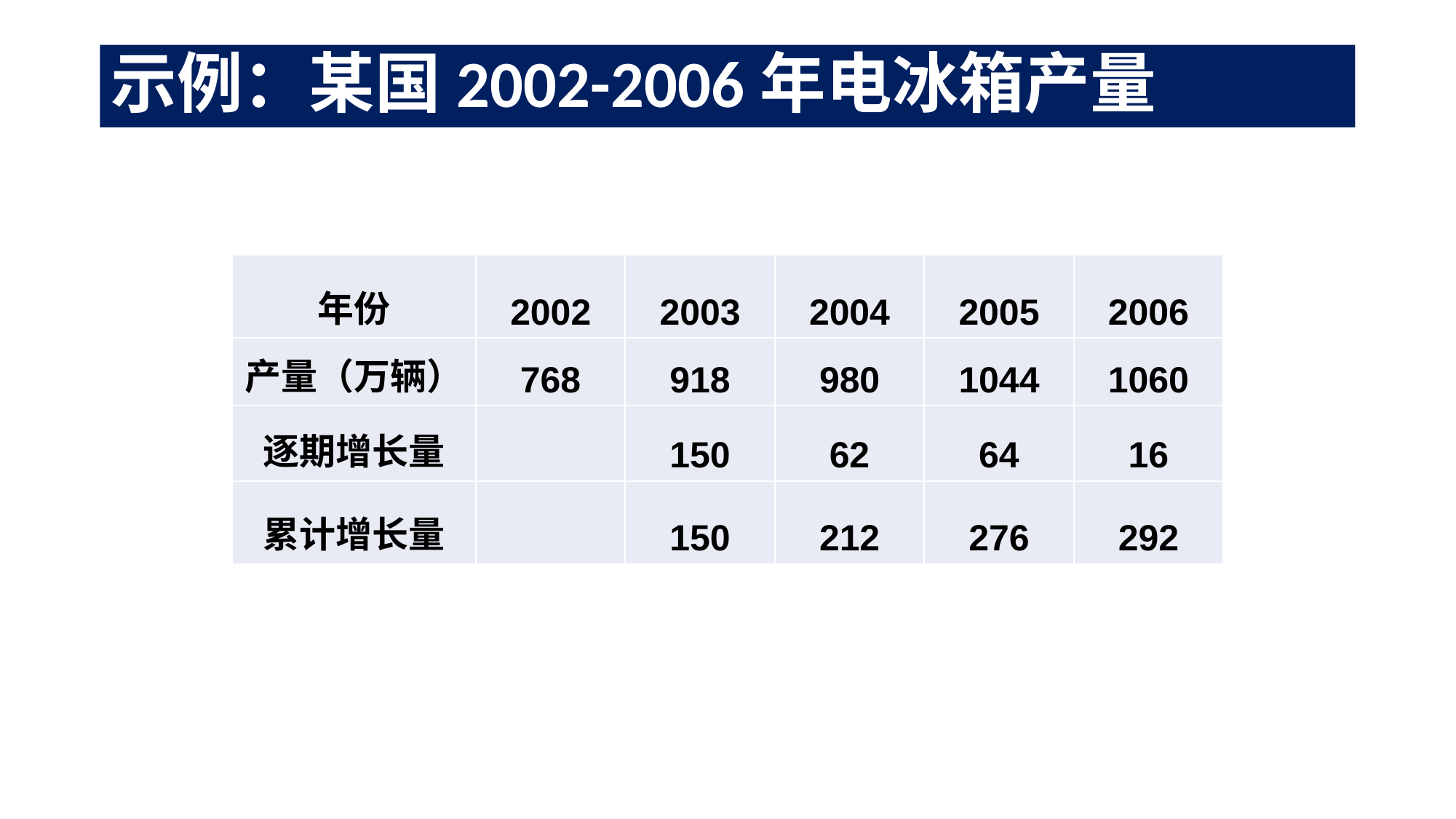

# 示例：某国2002-2006年电冰箱产量

| 年份 | 2002 | 2003 | 2004 | 2005 | 2006 |
| --- | --- | --- | --- | --- | --- |
| 产量（万辆） | 768 | 918 | 980 | 1044 | 1060 |
| 逐期增长量 |  | 150 | 62 | 64 | 16 |
| 累计增长量 |  | 150 | 212 | 276 | 292 |